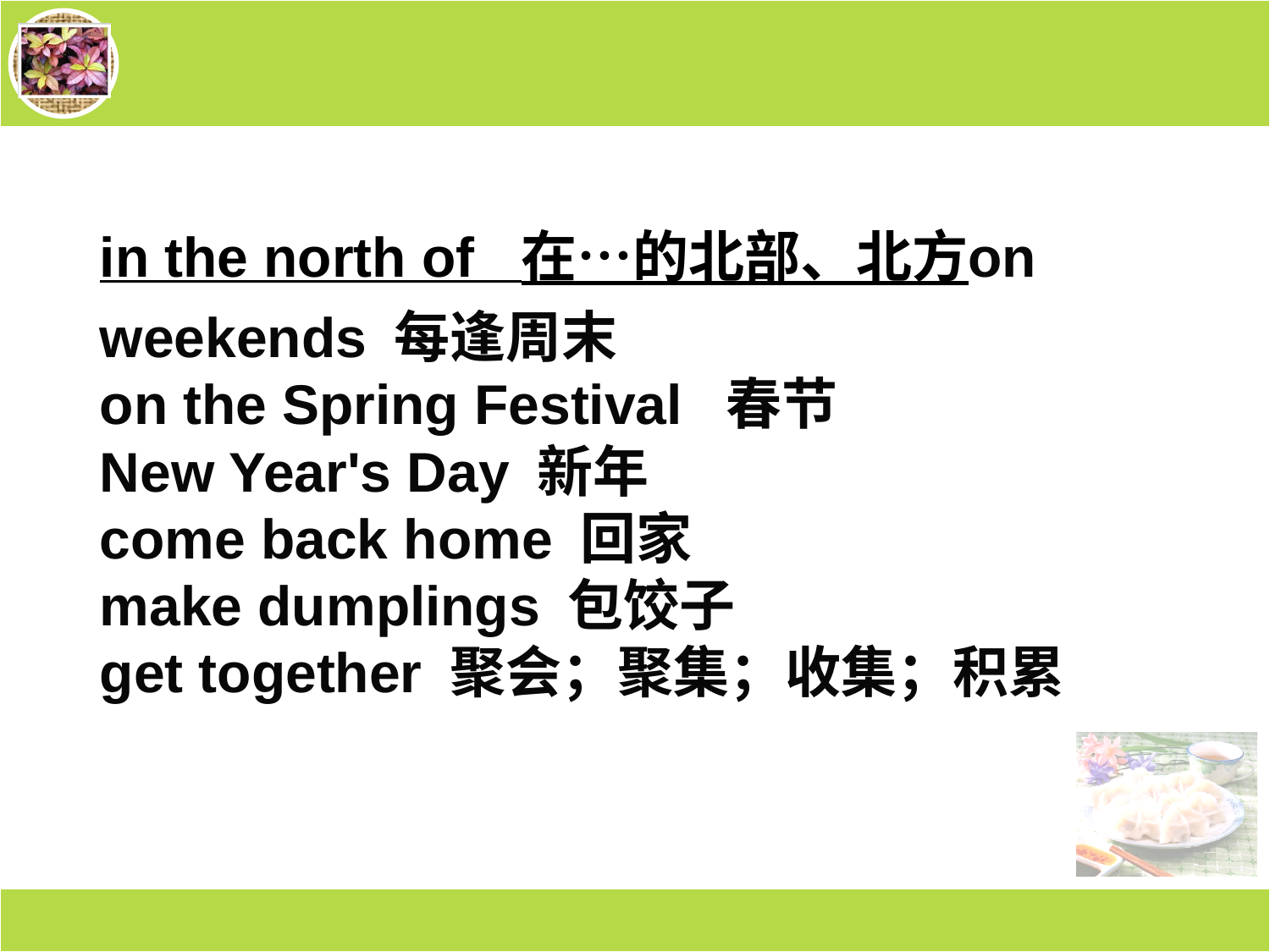

# in the north of   在…的北部、北方 on weekends 每逢周末 on the Spring Festival  春节 New Year's Day 新年 come back home 回家 make dumplings 包饺子 get together 聚会；聚集；收集；积累